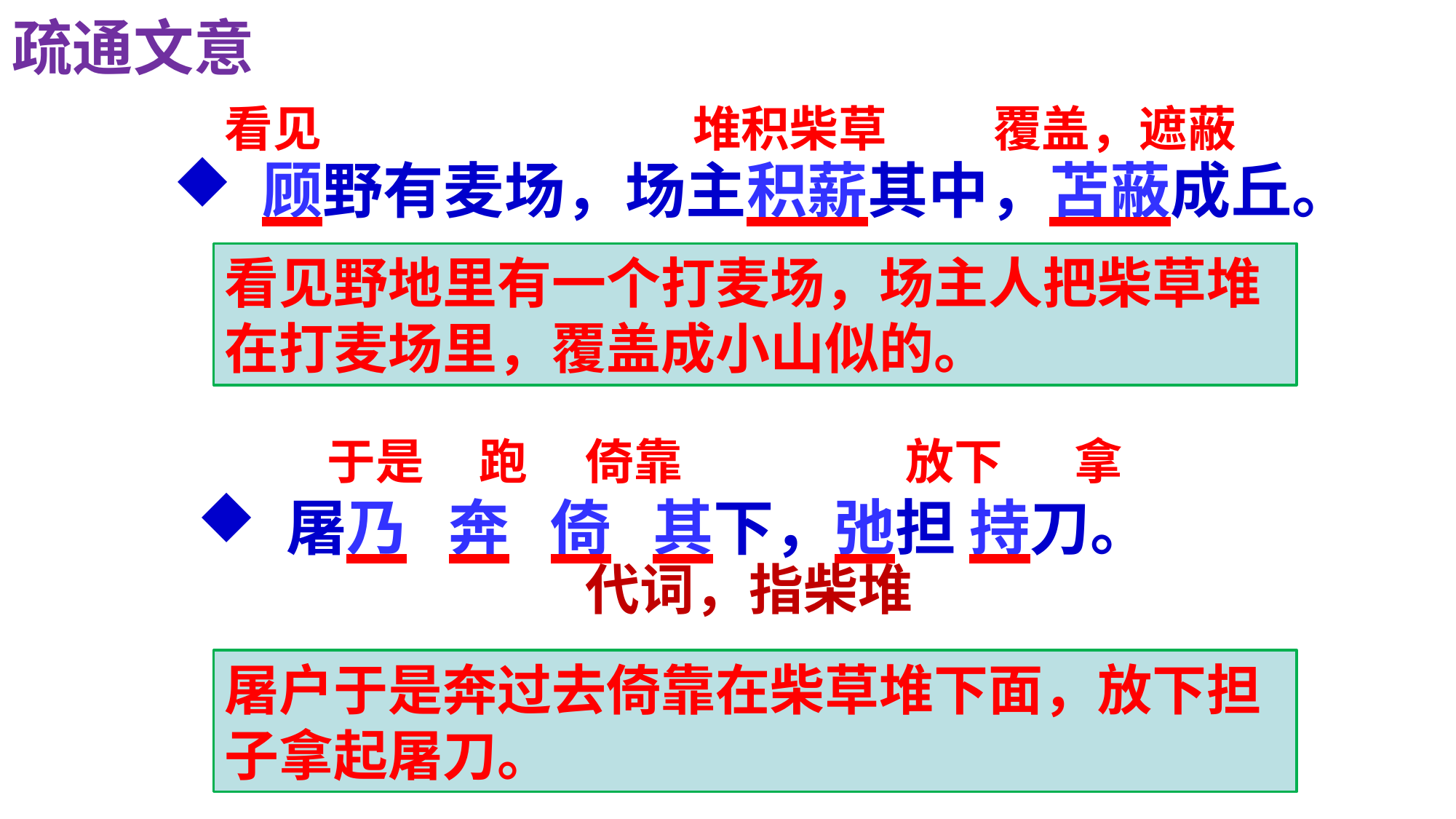

疏通文意
看见
堆积柴草
覆盖，遮蔽
 顾野有麦场，场主积薪其中，苫蔽成丘。

看见野地里有一个打麦场，场主人把柴草堆在打麦场里，覆盖成小山似的。
于是
跑
倚靠
放下
拿
 屠乃   奔   倚   其下，弛担 持刀。
代词，指柴堆
屠户于是奔过去倚靠在柴草堆下面，放下担子拿起屠刀。